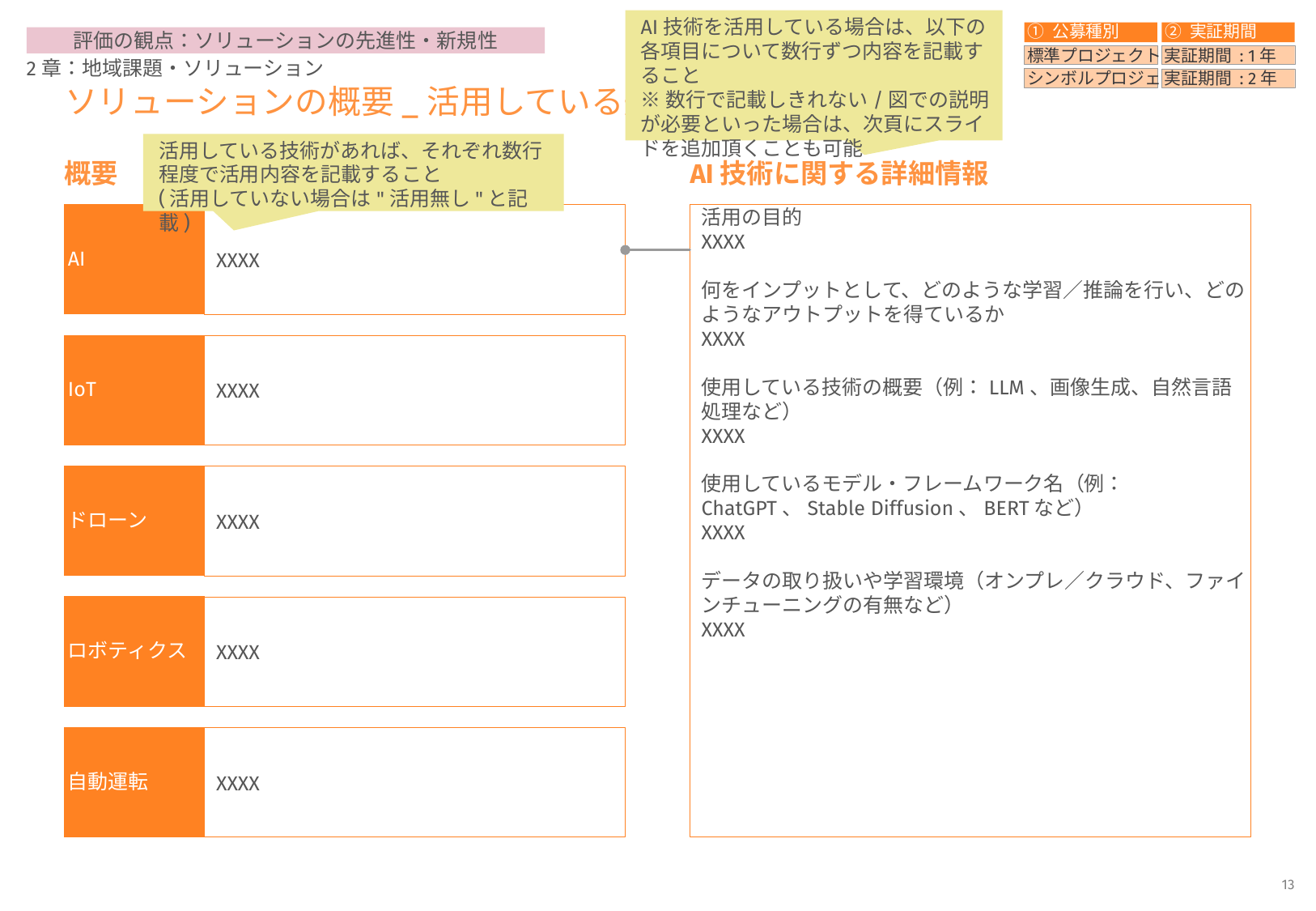

AI技術を活用している場合は、以下の各項目について数行ずつ内容を記載すること
※数行で記載しきれない/図での説明が必要といった場合は、次頁にスライドを追加頂くことも可能
① 公募種別
② 実証期間
標準プロジェクト
実証期間 : 1年
シンボルプロジェクト
実証期間 : 2年
評価の観点：ソリューションの先進性・新規性
2章：地域課題・ソリューション
	ソリューションの概要_活用している先進技術
活用している技術があれば、それぞれ数行程度で活用内容を記載すること
(活用していない場合は"活用無し"と記載)
概要
AI技術に関する詳細情報
AI
XXXX
IoT
XXXX
ドローン
XXXX
ロボティクス
XXXX
自動運転
XXXX
活用の目的
XXXX

何をインプットとして、どのような学習／推論を行い、どのようなアウトプットを得ているか
XXXX

使用している技術の概要（例：LLM、画像生成、自然言語処理など）
XXXX

使用しているモデル・フレームワーク名（例：ChatGPT、Stable Diffusion、BERTなど）
XXXX

データの取り扱いや学習環境（オンプレ／クラウド、ファインチューニングの有無など）
XXXX